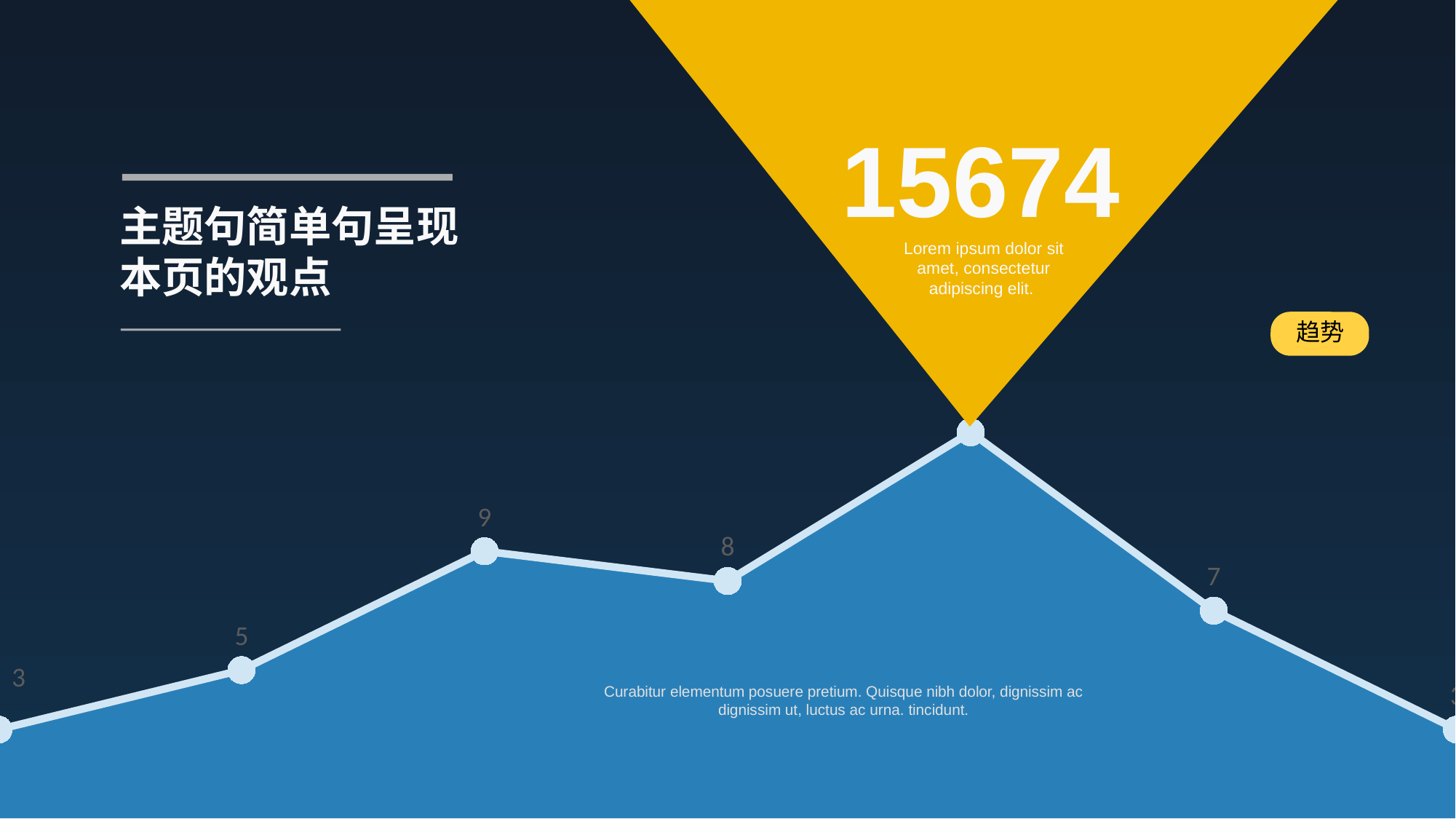

15674
主题句简单句呈现本页的观点
Lorem ipsum dolor sit amet, consectetur adipiscing elit.

### Chart

| Category | Series 1 |  |
|---|---|---|
| 37377 | 3.0 | 3.0 |
| 37408 | 5.0 | 5.0 |
| 37438 | 9.0 | 9.0 |
| 37469 | 8.0 | 8.0 |
| 37500 | 13.0 | 13.0 |
| 37530 | 7.0 | 7.0 |
| 37561 | 3.0 | 3.0 |
趋势

Curabitur elementum posuere pretium. Quisque nibh dolor, dignissim ac dignissim ut, luctus ac urna. tincidunt.